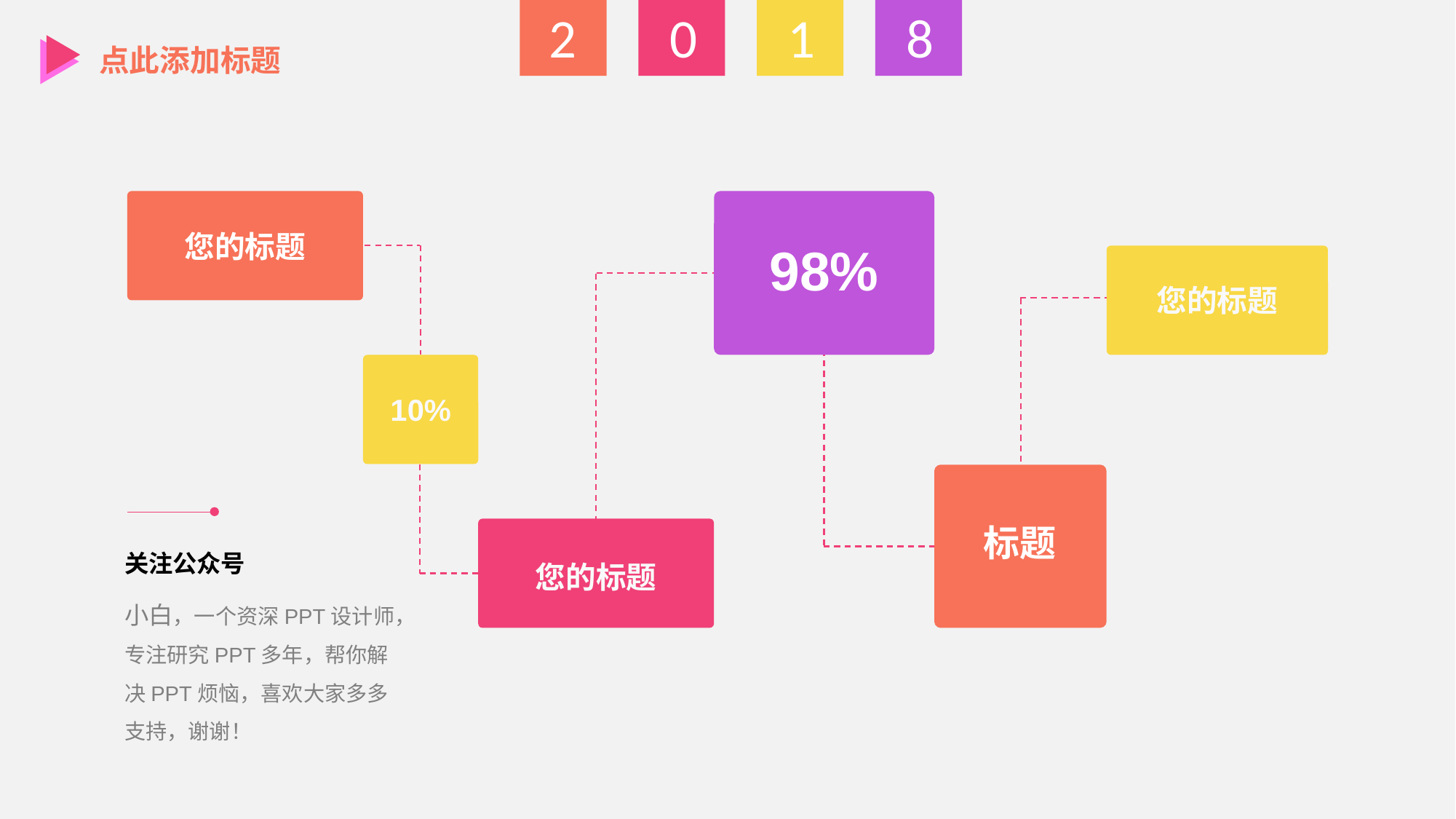

点此添加标题
您的标题

98%

您的标题

10%

标题
关注公众号
您的标题
小白，一个资深PPT设计师，专注研究PPT多年，帮你解决PPT烦恼，喜欢大家多多支持，谢谢！